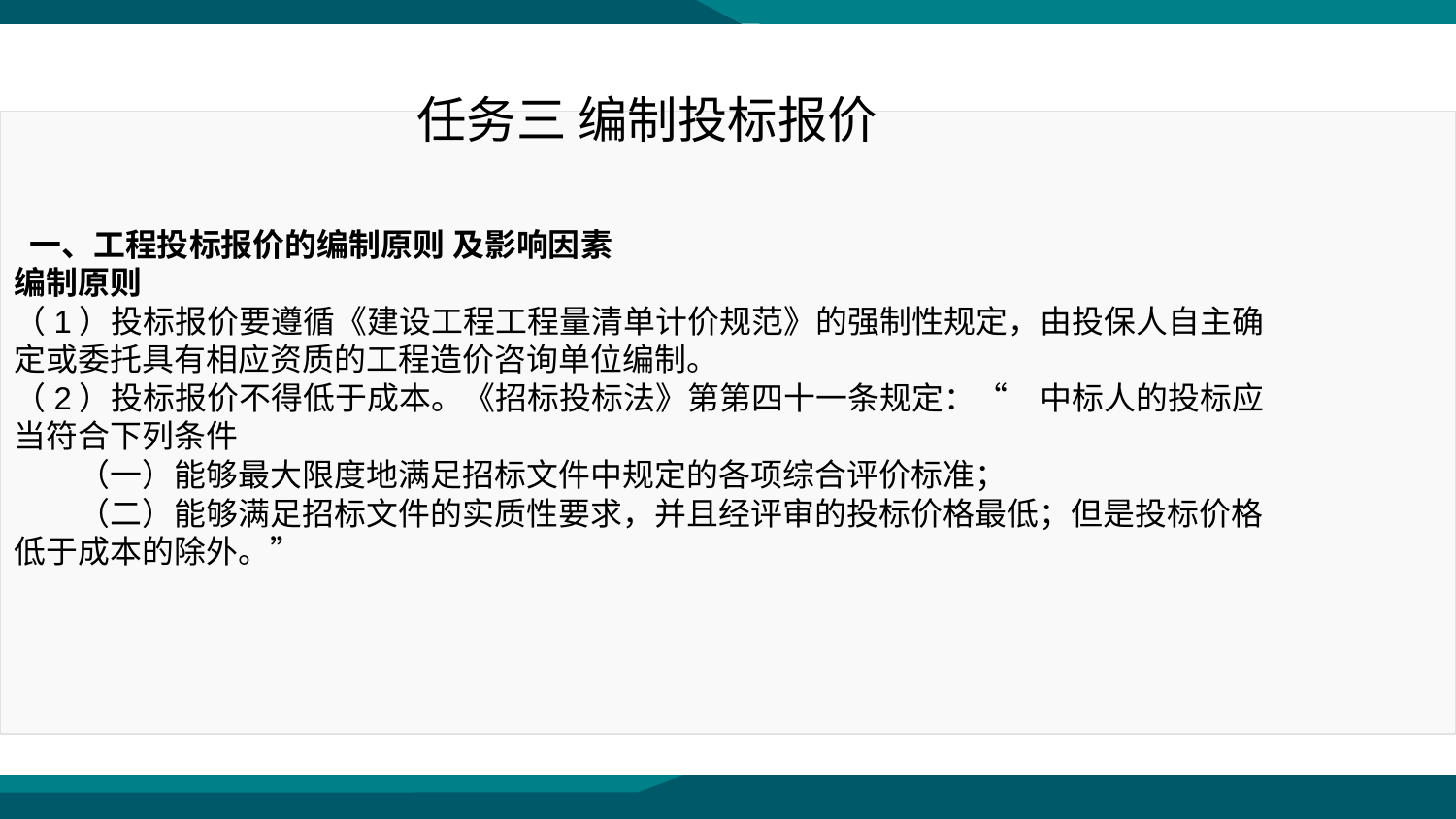

任务三 编制投标报价
 一、工程投标报价的编制原则 及影响因素
编制原则
（1）投标报价要遵循《建设工程工程量清单计价规范》的强制性规定，由投保人自主确定或委托具有相应资质的工程造价咨询单位编制。
（2）投标报价不得低于成本。《招标投标法》第第四十一条规定：“　中标人的投标应当符合下列条件
　　（一）能够最大限度地满足招标文件中规定的各项综合评价标准；
　　（二）能够满足招标文件的实质性要求，并且经评审的投标价格最低；但是投标价格低于成本的除外。”